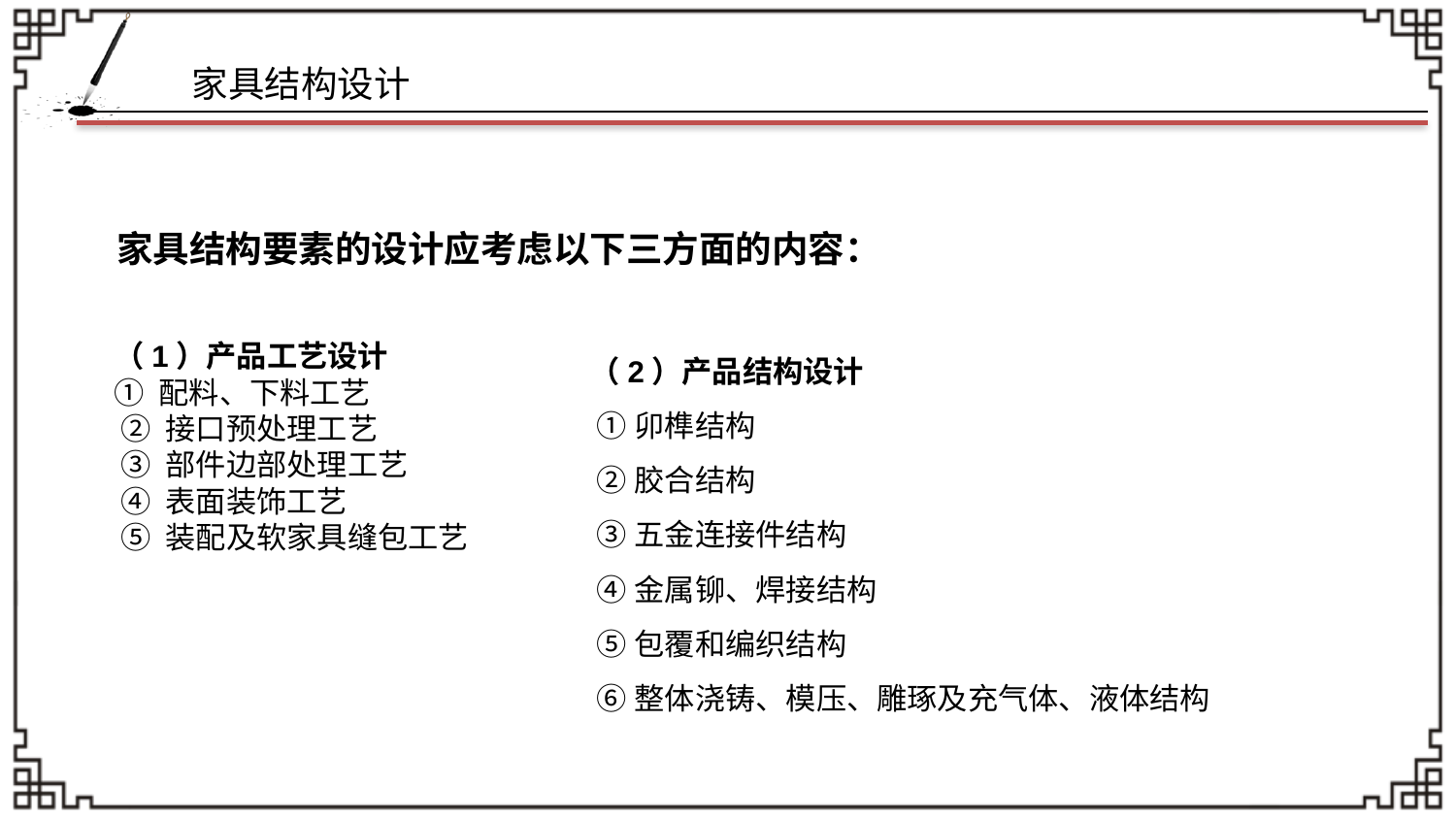

家具结构要素的设计应考虑以下三方面的内容：

（1）产品工艺设计
① 配料、下料工艺
 ② 接口预处理工艺
 ③ 部件边部处理工艺
 ④ 表面装饰工艺
 ⑤ 装配及软家具缝包工艺

（2）产品结构设计
 ①卯榫结构 ②胶合结构  ③五金连接件结构 ④金属铆、焊接结构 ⑤包覆和编织结构 ⑥整体浇铸、模压、雕琢及充气体、液体结构